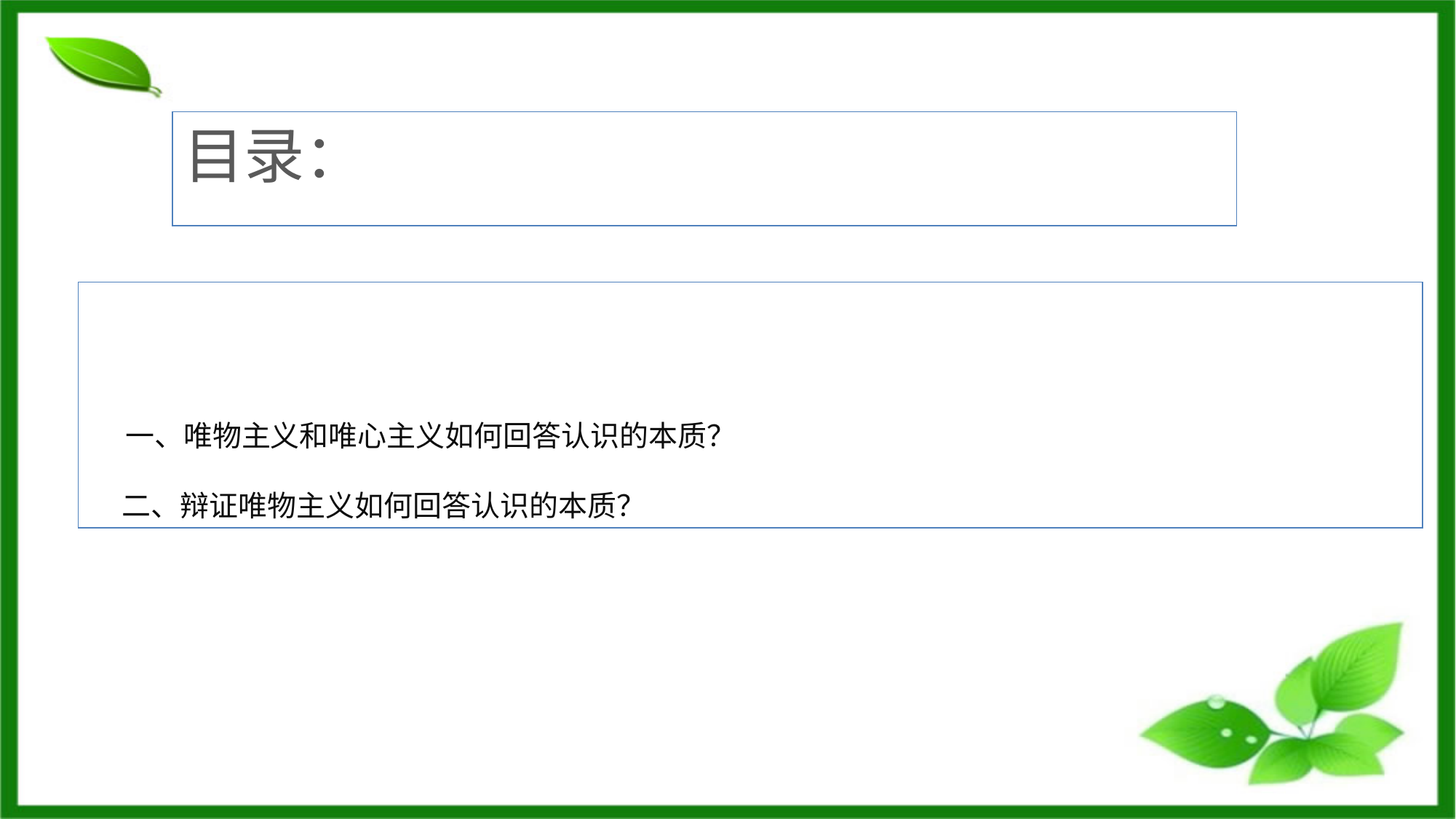

目录：
# 一、唯物主义和唯心主义如何回答认识的本质？ 二、辩证唯物主义如何回答认识的本质？